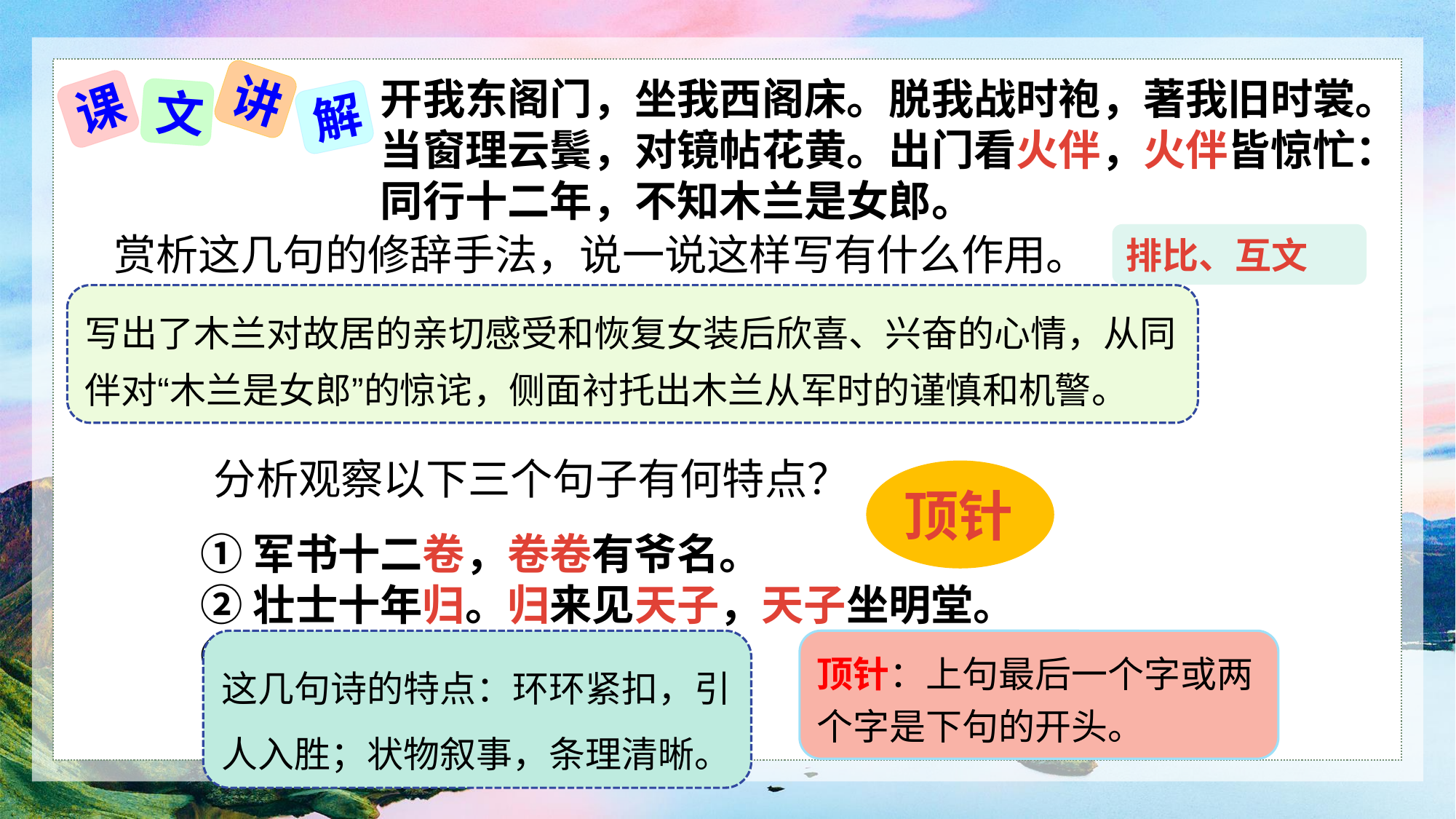

讲
课
文
解
开我东阁门，坐我西阁床。脱我战时袍，著我旧时裳。当窗理云鬓，对镜帖花黄。出门看火伴，火伴皆惊忙：同行十二年，不知木兰是女郎。
赏析这几句的修辞手法，说一说这样写有什么作用。
排比、互文
写出了木兰对故居的亲切感受和恢复女装后欣喜、兴奋的心情，从同伴对“木兰是女郎”的惊诧，侧面衬托出木兰从军时的谨慎和机警。
分析观察以下三个句子有何特点？
顶针
①军书十二卷，卷卷有爷名。
②壮士十年归。归来见天子，天子坐明堂。
③出门看火伴，火伴皆惊忙:
这几句诗的特点：环环紧扣，引人入胜；状物叙事，条理清晰。
顶针：上句最后一个字或两个字是下句的开头。